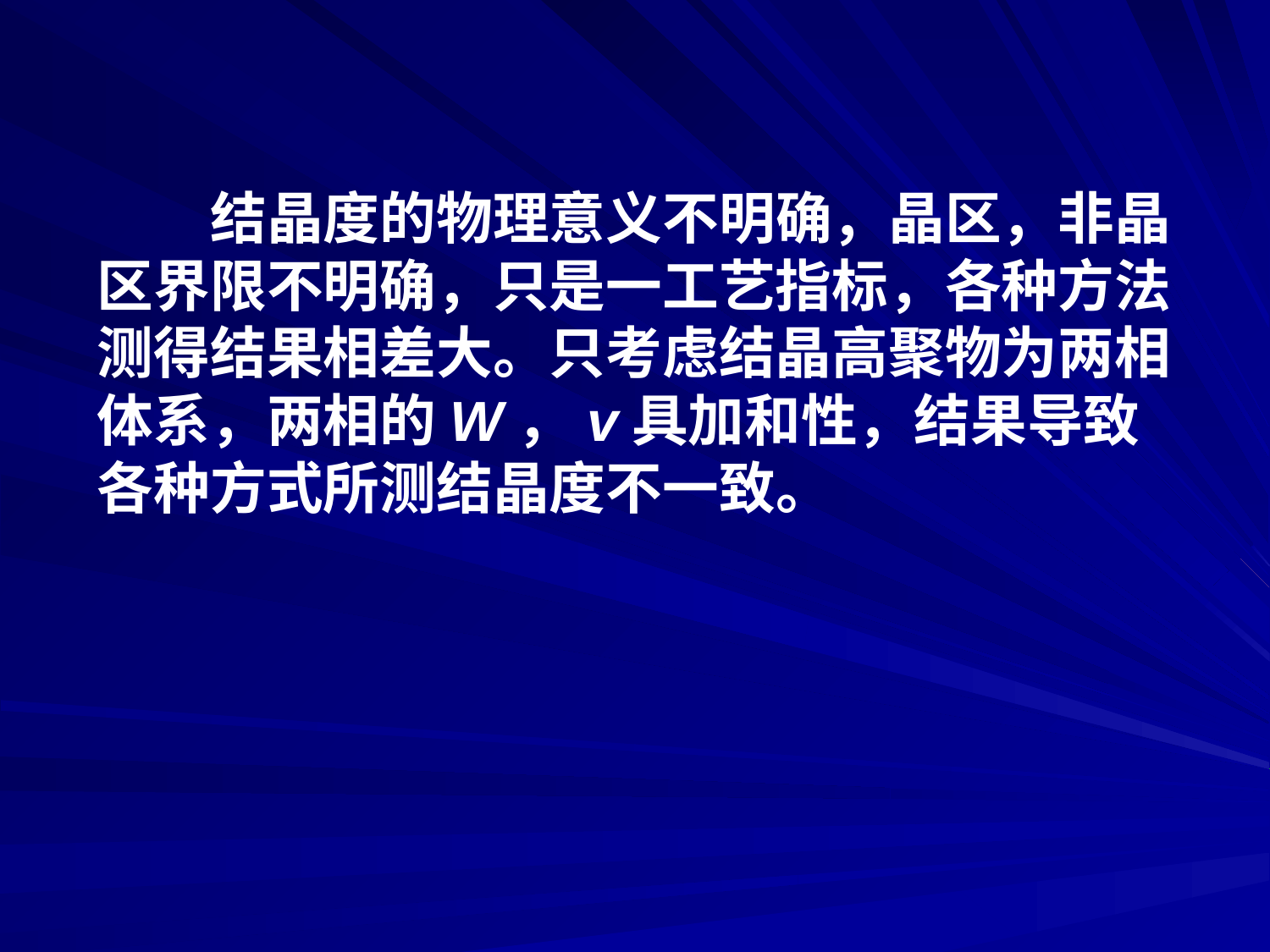

结晶度的物理意义不明确，晶区，非晶区界限不明确，只是一工艺指标，各种方法测得结果相差大。只考虑结晶高聚物为两相体系，两相的W，v具加和性，结果导致各种方式所测结晶度不一致。